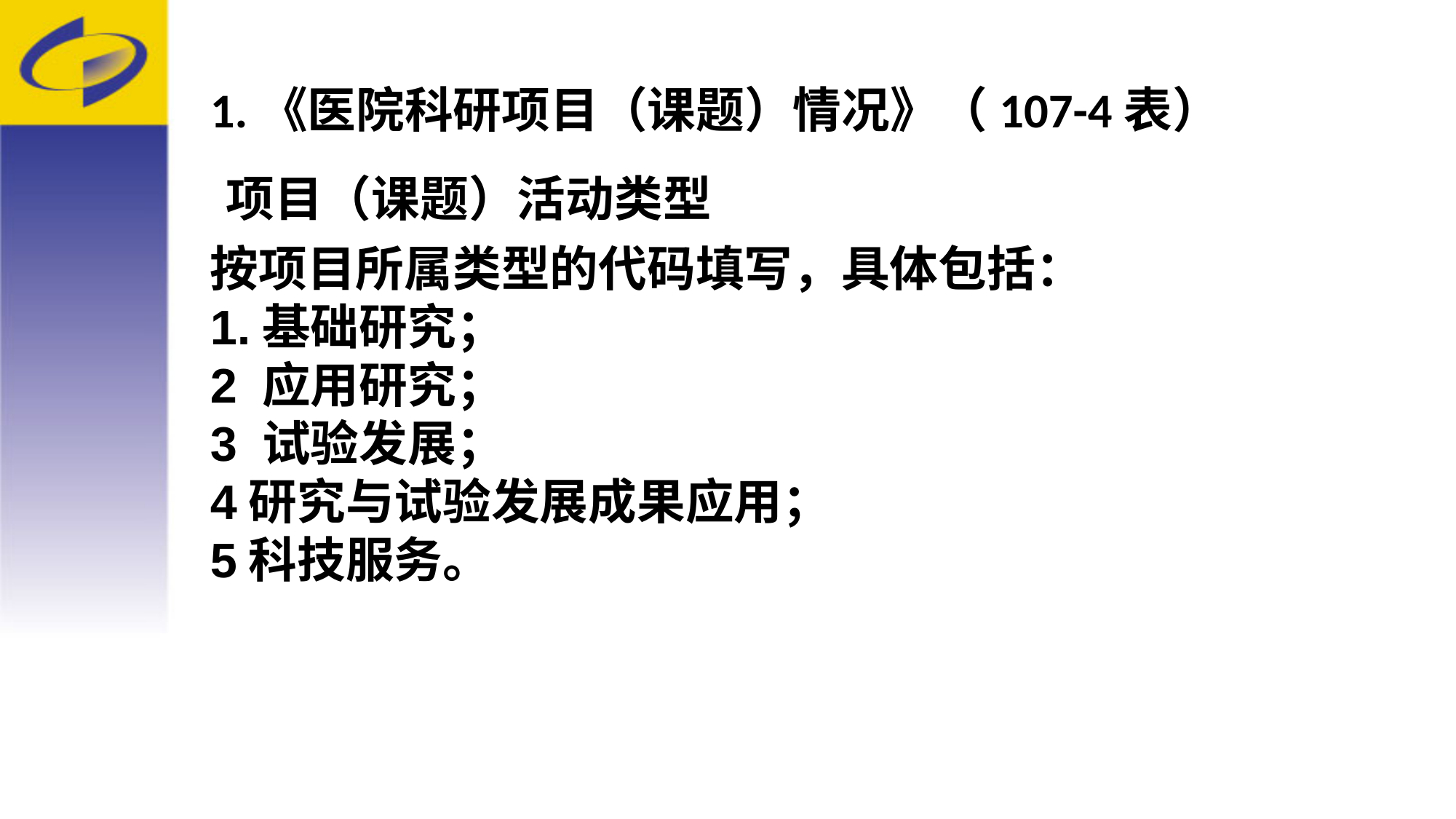

1.《医院科研项目（课题）情况》（107-4表）
项目（课题）活动类型
按项目所属类型的代码填写，具体包括：
1.基础研究；
2 应用研究；
3 试验发展；
4研究与试验发展成果应用；
5科技服务。